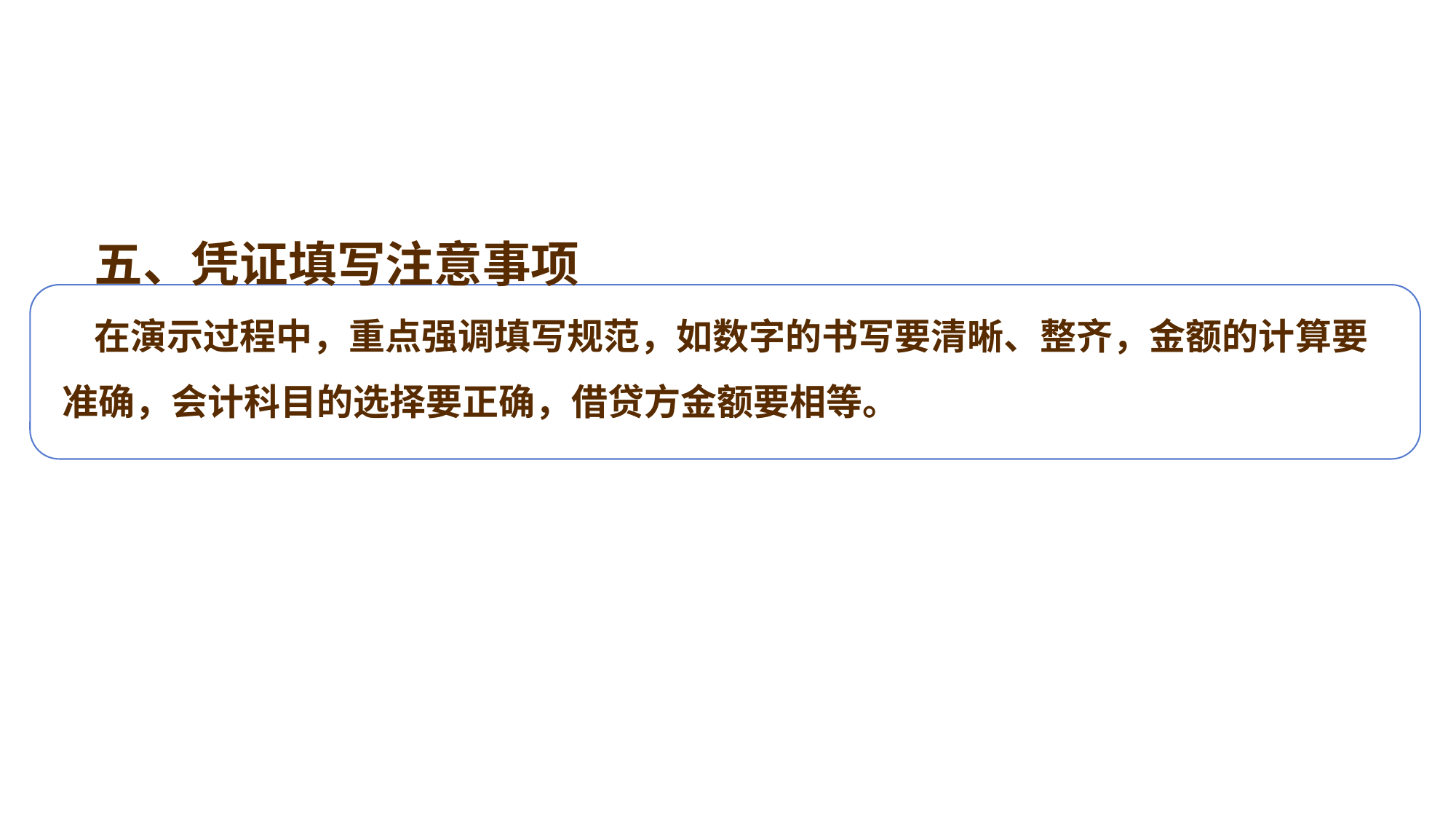

五、凭证填写注意事项
在演示过程中，重点强调填写规范，如数字的书写要清晰、整齐，金额的计算要准确，会计科目的选择要正确，借贷方金额要相等。